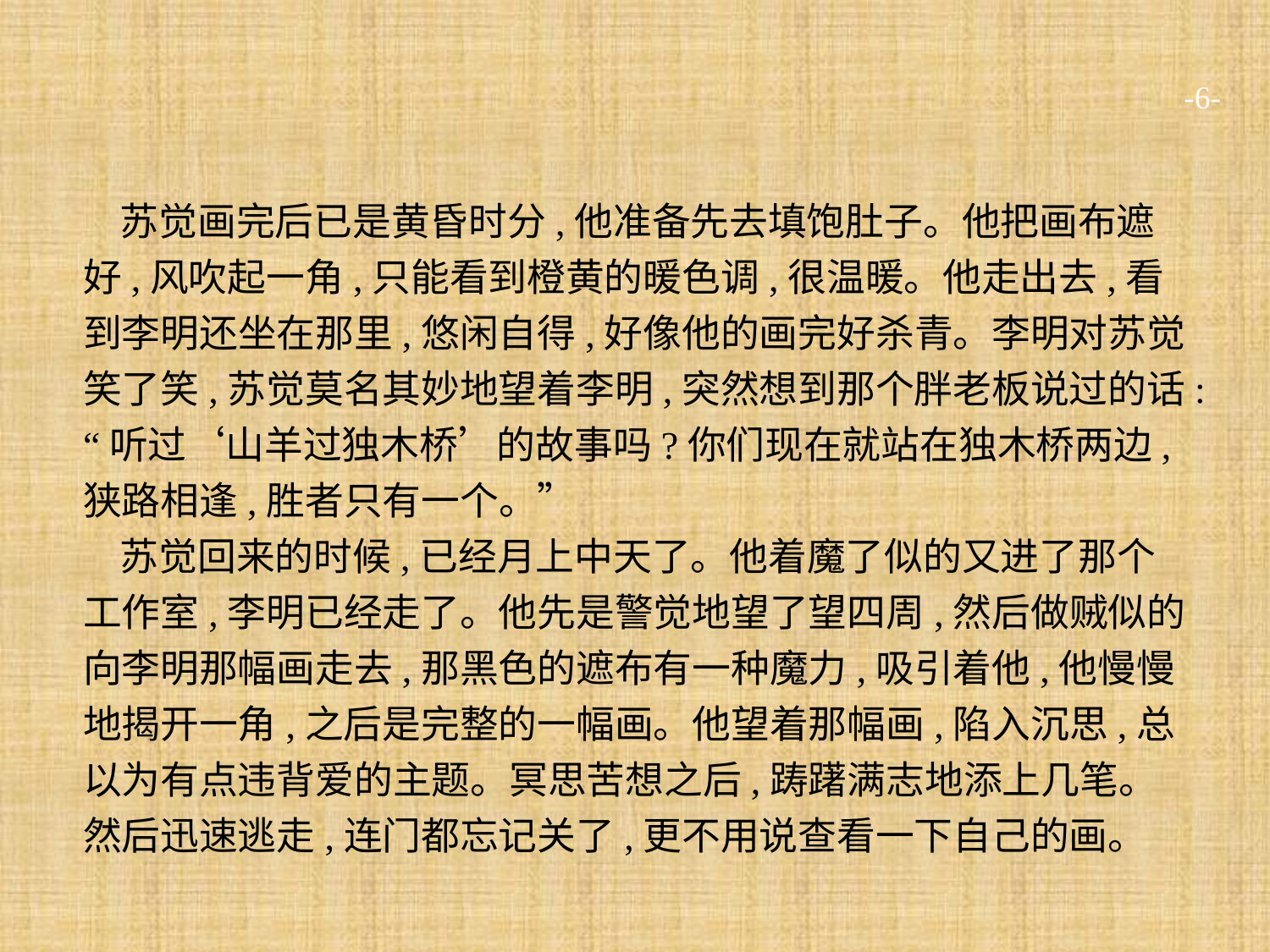

-6-
苏觉画完后已是黄昏时分,他准备先去填饱肚子。他把画布遮好,风吹起一角,只能看到橙黄的暖色调,很温暖。他走出去,看到李明还坐在那里,悠闲自得,好像他的画完好杀青。李明对苏觉笑了笑,苏觉莫名其妙地望着李明,突然想到那个胖老板说过的话:“听过‘山羊过独木桥’的故事吗?你们现在就站在独木桥两边,狭路相逢,胜者只有一个。”
苏觉回来的时候,已经月上中天了。他着魔了似的又进了那个工作室,李明已经走了。他先是警觉地望了望四周,然后做贼似的向李明那幅画走去,那黑色的遮布有一种魔力,吸引着他,他慢慢地揭开一角,之后是完整的一幅画。他望着那幅画,陷入沉思,总以为有点违背爱的主题。冥思苦想之后,踌躇满志地添上几笔。然后迅速逃走,连门都忘记关了,更不用说查看一下自己的画。